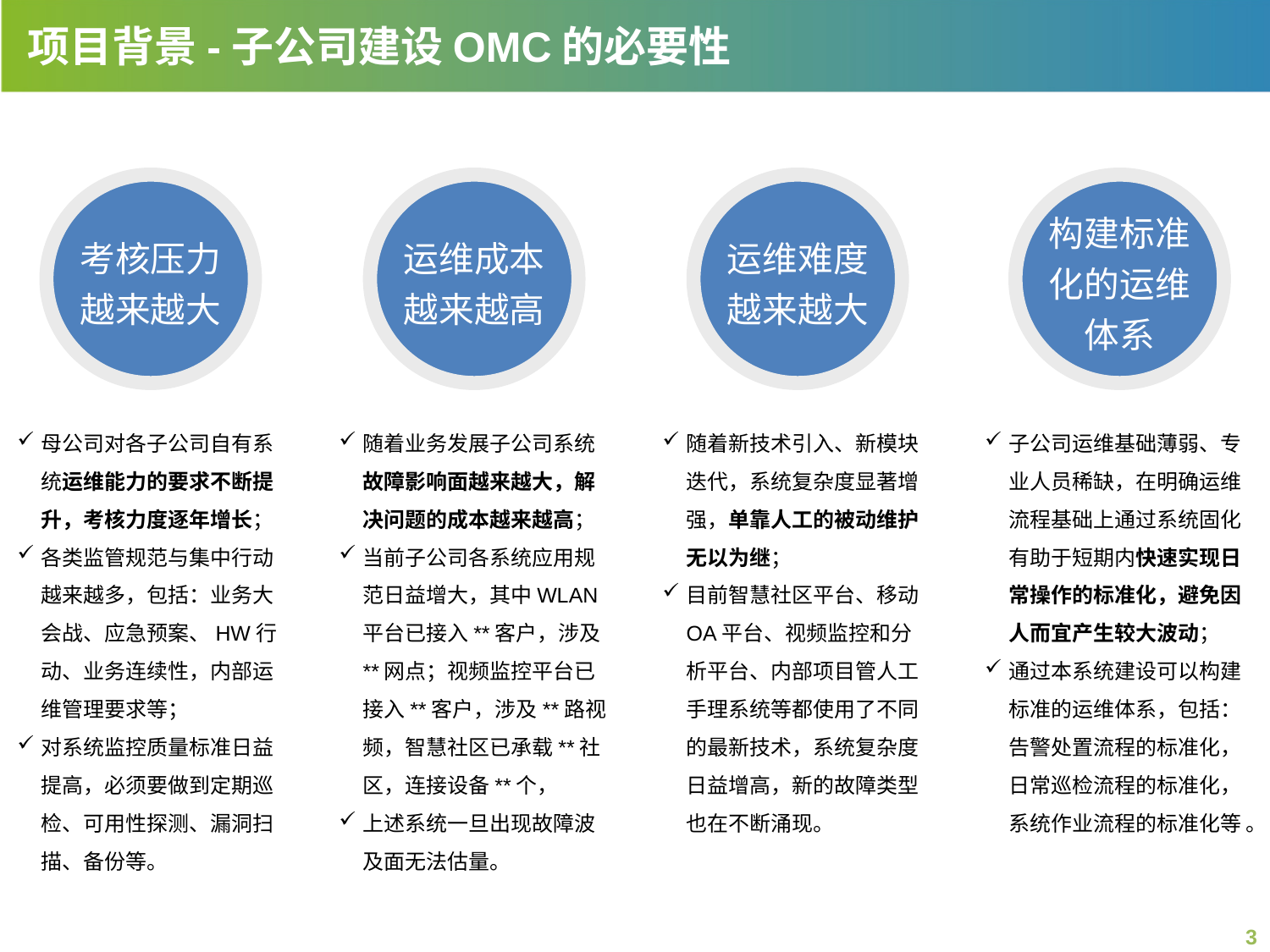

项目背景-子公司建设OMC的必要性
考核压力越来越大
运维成本越来越高
运维难度越来越大
构建标准化的运维体系
母公司对各子公司自有系统运维能力的要求不断提升，考核力度逐年增长；
各类监管规范与集中行动越来越多，包括：业务大会战、应急预案、HW行动、业务连续性，内部运维管理要求等；
对系统监控质量标准日益提高，必须要做到定期巡检、可用性探测、漏洞扫描、备份等。
随着业务发展子公司系统故障影响面越来越大，解决问题的成本越来越高；
当前子公司各系统应用规范日益增大，其中WLAN平台已接入**客户，涉及**网点；视频监控平台已接入**客户，涉及**路视频，智慧社区已承载**社区，连接设备**个，
上述系统一旦出现故障波及面无法估量。
随着新技术引入、新模块迭代，系统复杂度显著增强，单靠人工的被动维护无以为继；
目前智慧社区平台、移动OA平台、视频监控和分析平台、内部项目管人工手理系统等都使用了不同的最新技术，系统复杂度日益增高，新的故障类型也在不断涌现。
子公司运维基础薄弱、专业人员稀缺，在明确运维流程基础上通过系统固化有助于短期内快速实现日常操作的标准化，避免因人而宜产生较大波动；
通过本系统建设可以构建标准的运维体系，包括：告警处置流程的标准化，日常巡检流程的标准化，系统作业流程的标准化等 。